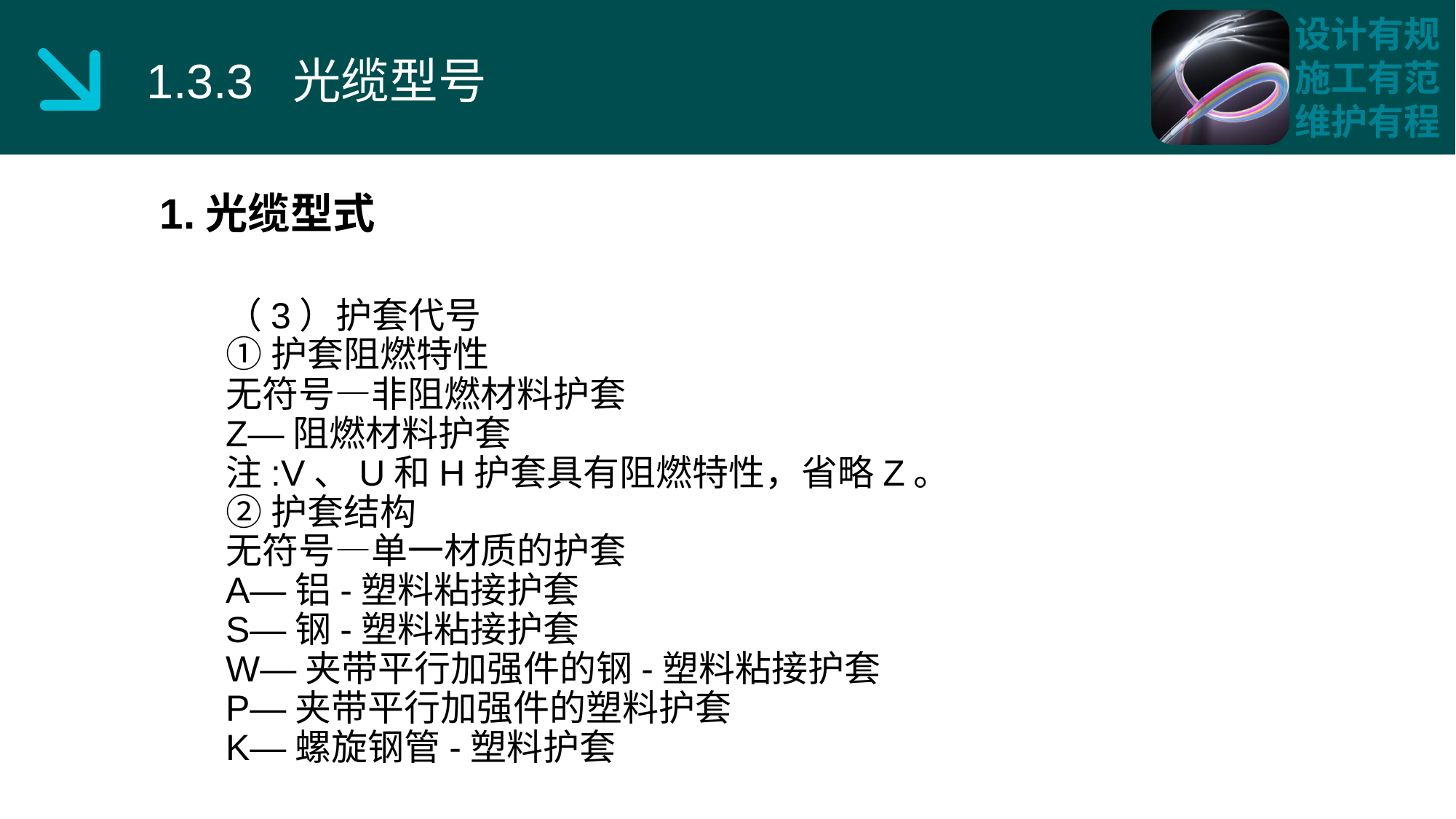

1.3.3  光缆型号

1.光缆型式
（3）护套代号
①护套阻燃特性
无符号—非阻燃材料护套
Z—阻燃材料护套
注:V、U和H护套具有阻燃特性，省略Z。
②护套结构
无符号—单一材质的护套
A—铝-塑料粘接护套
S—钢-塑料粘接护套
W—夹带平行加强件的钢-塑料粘接护套
P—夹带平行加强件的塑料护套
K—螺旋钢管-塑料护套